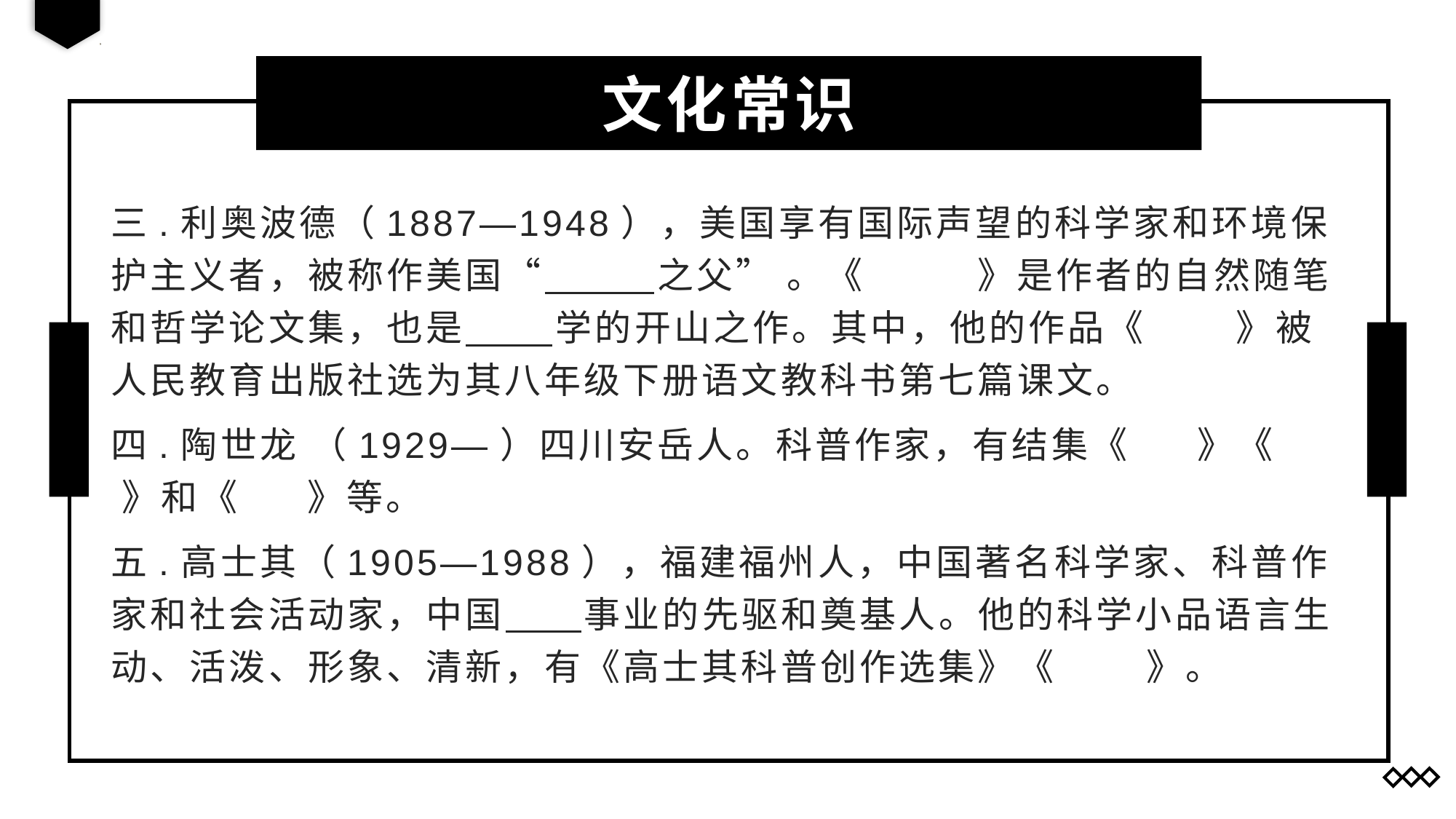

文化常识

三.利奥波德（1887—1948），美国享有国际声望的科学家和环境保护主义者，被称作美国“          之父” 。《          》是作者的自然随笔和哲学论文集，也是        学的开山之作。其中，他的作品《        》被人民教育出版社选为其八年级下册语文教科书第七篇课文。
四.陶世龙 （1929―）四川安岳人。科普作家，有结集《      》《      》和《      》等。
五.高士其（1905—1988），福建福州人，中国著名科学家、科普作家和社会活动家，中国       事业的先驱和奠基人。他的科学小品语言生动、活泼、形象、清新，有《高士其科普创作选集》《        》。